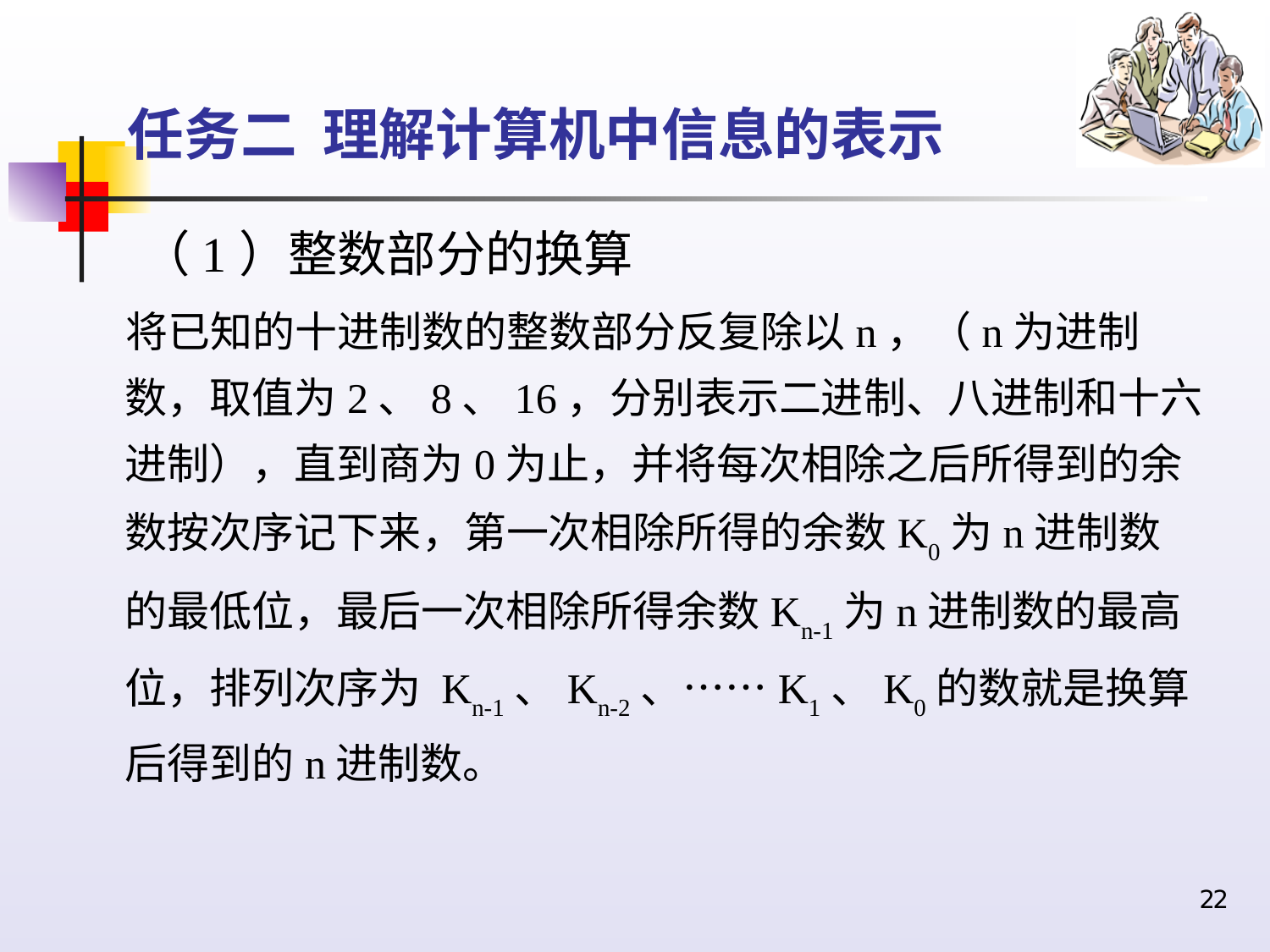

# 任务二  理解计算机中信息的表示
（1）整数部分的换算
    将已知的十进制数的整数部分反复除以n，（n为进制数，取值为2、8、16，分别表示二进制、八进制和十六进制），直到商为0为止，并将每次相除之后所得到的余数按次序记下来，第一次相除所得的余数K0为n进制数的最低位，最后一次相除所得余数Kn-1为n进制数的最高位，排列次序为 Kn-1、Kn-2、……K1、K0的数就是换算后得到的n进制数。
22